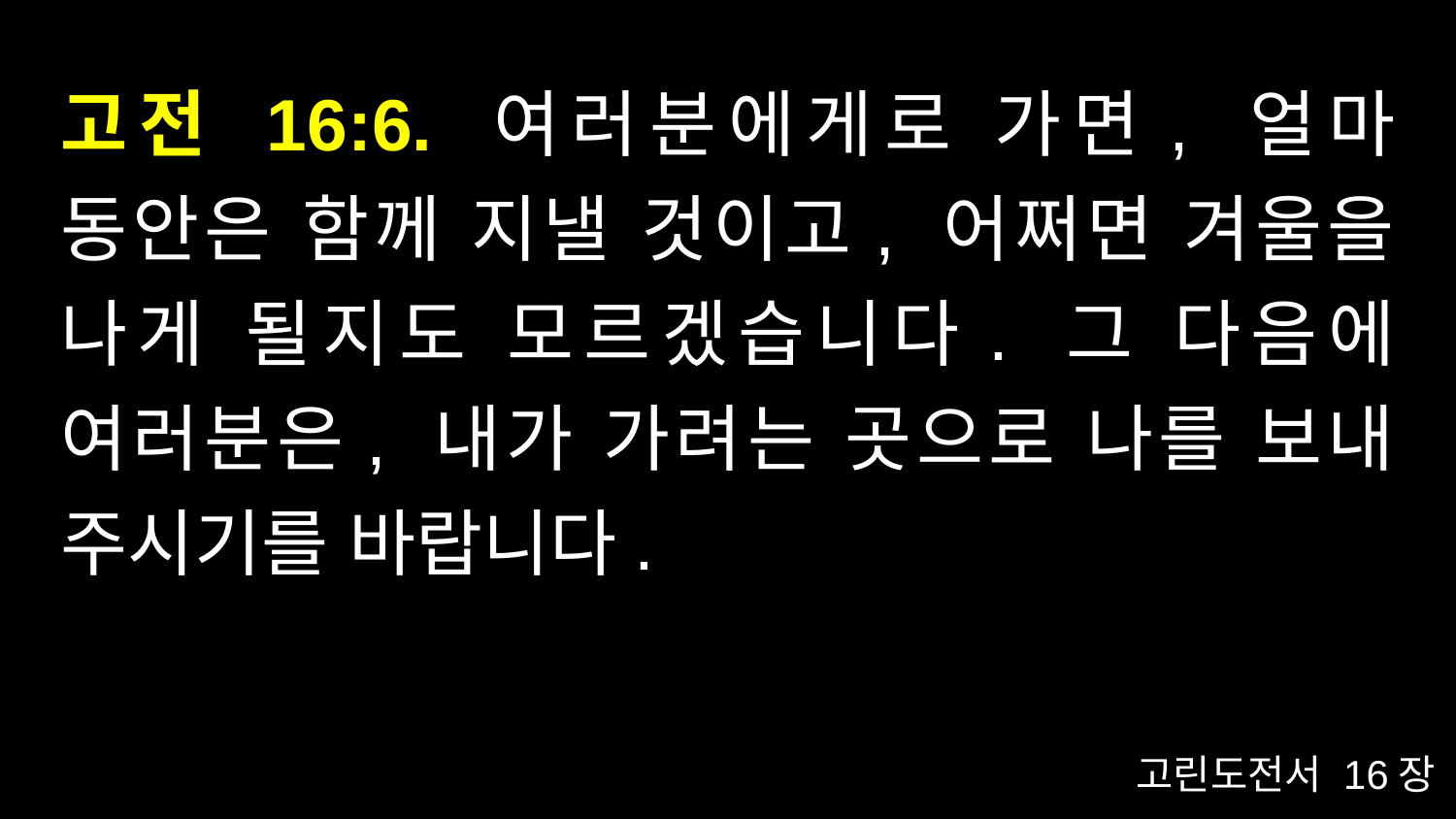

# 고전 16:6. 여러분에게로 가면, 얼마 동안은 함께 지낼 것이고, 어쩌면 겨울을 나게 될지도 모르겠습니다. 그 다음에 여러분은, 내가 가려는 곳으로 나를 보내 주시기를 바랍니다.
고린도전서 16장